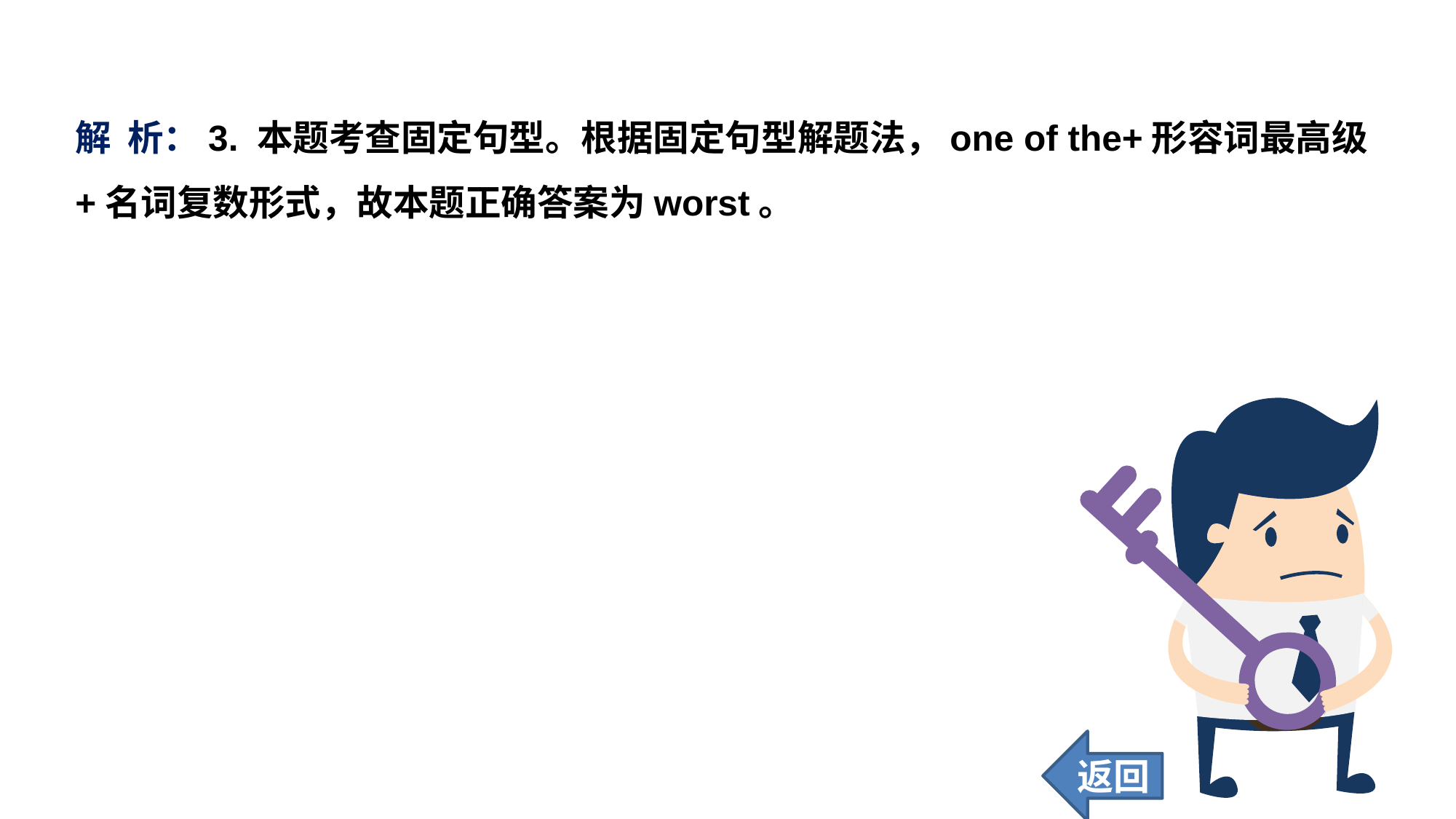

解  析：3. 本题考查固定句型。根据固定句型解题法，one of the+形容词最高级+名词复数形式，故本题正确答案为worst。

返回
79